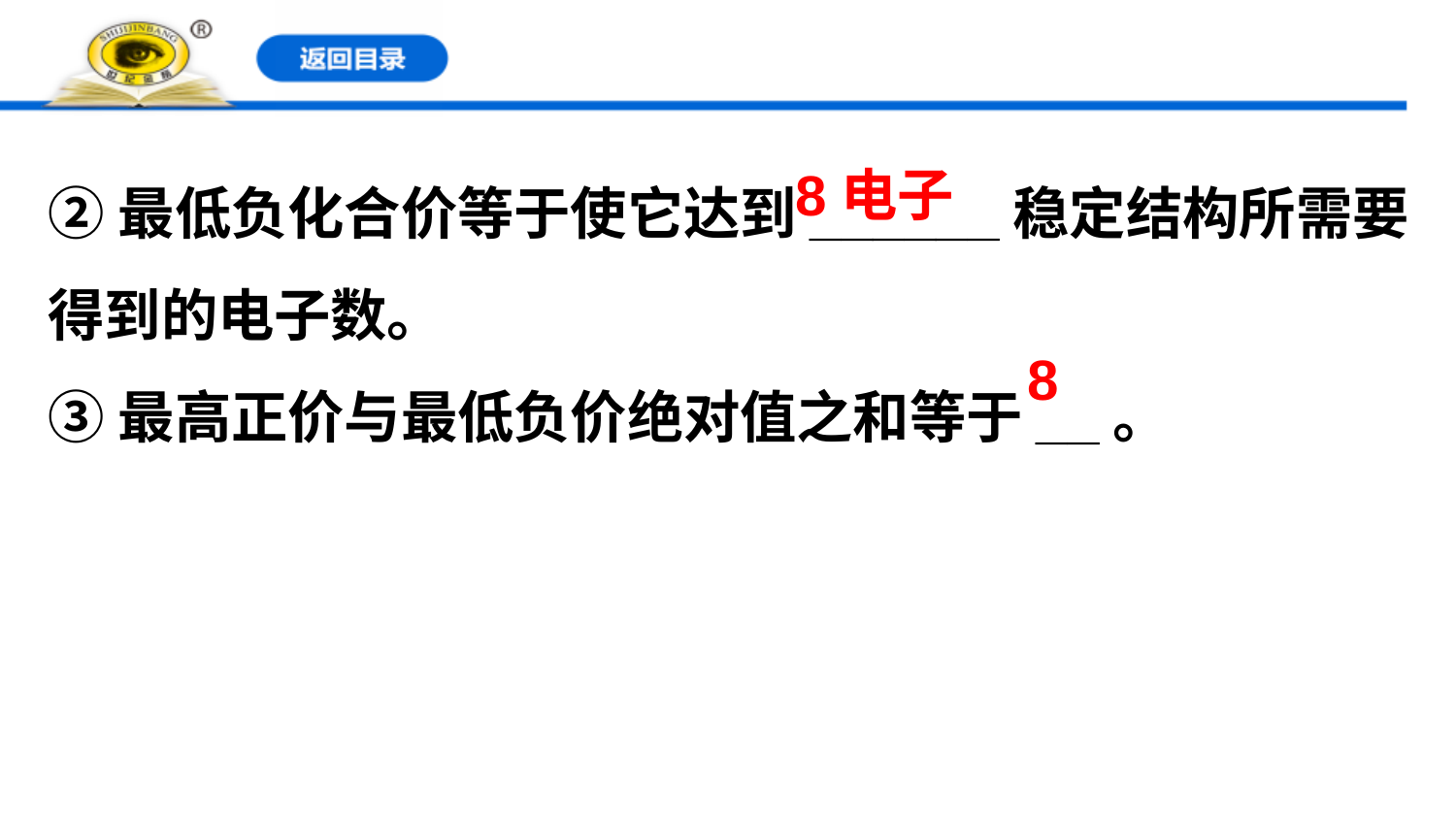

8电子
②最低负化合价等于使它达到______稳定结构所需要
得到的电子数。
③最高正价与最低负价绝对值之和等于__。
8